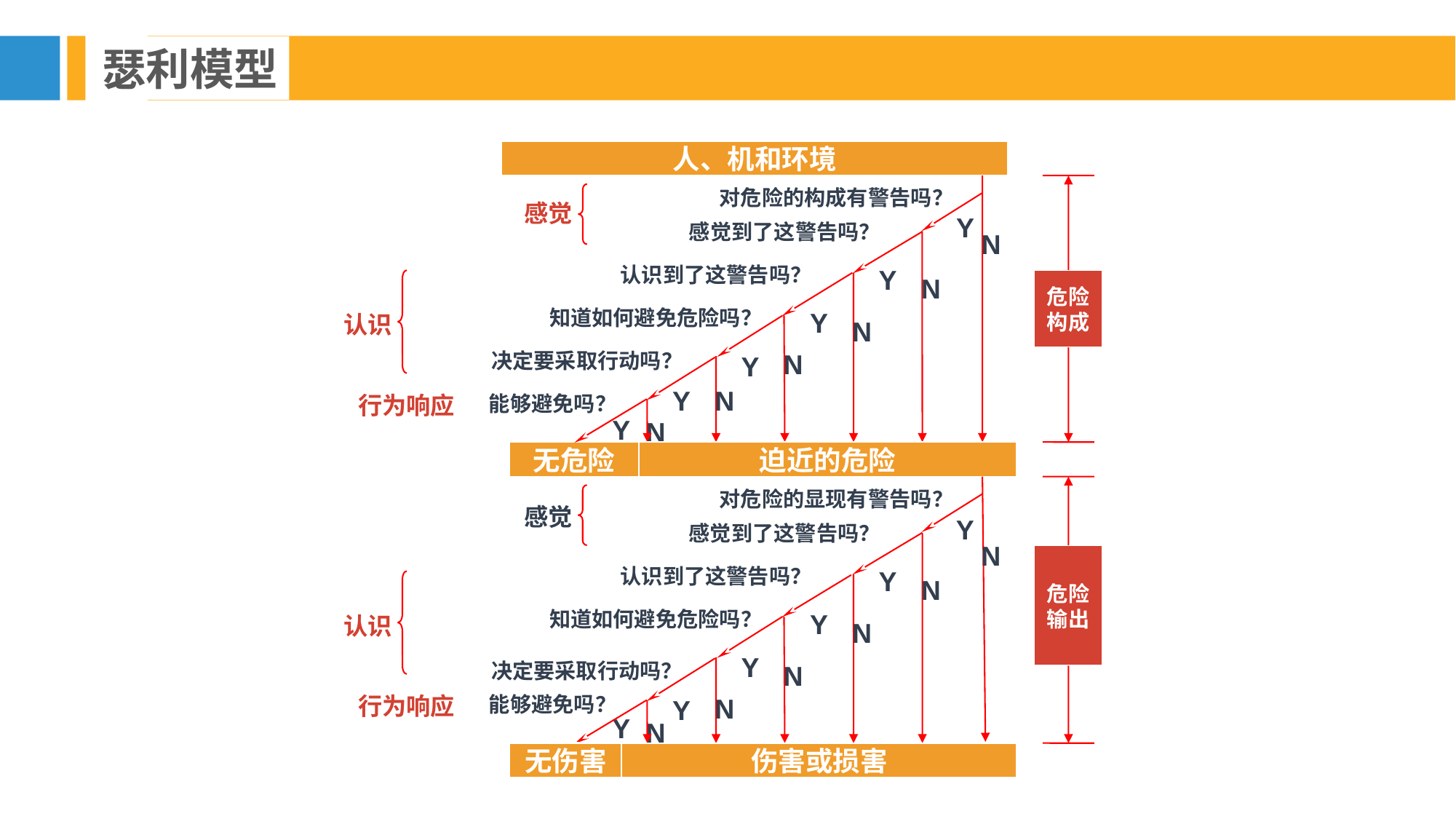

瑟利模型
人、机和环境

对危险的构成有警告吗？
感觉

Y
感觉到了这警告吗？
N

认识到了这警告吗？
Y

危险
构成
N

认识
知道如何避免危险吗？
Y
N

决定要采取行动吗？
N

Y

Y
N
行为响应
能够避免吗？

Y
N
无危险
迫近的危险

对危险的显现有警告吗？

感觉
Y
感觉到了这警告吗？

N
危险
输出
认识到了这警告吗？
Y

N

认识
知道如何避免危险吗？
Y
N

Y

决定要采取行动吗？

N

行为响应
能够避免吗？
N
Y

Y
N
无伤害
伤害或损害